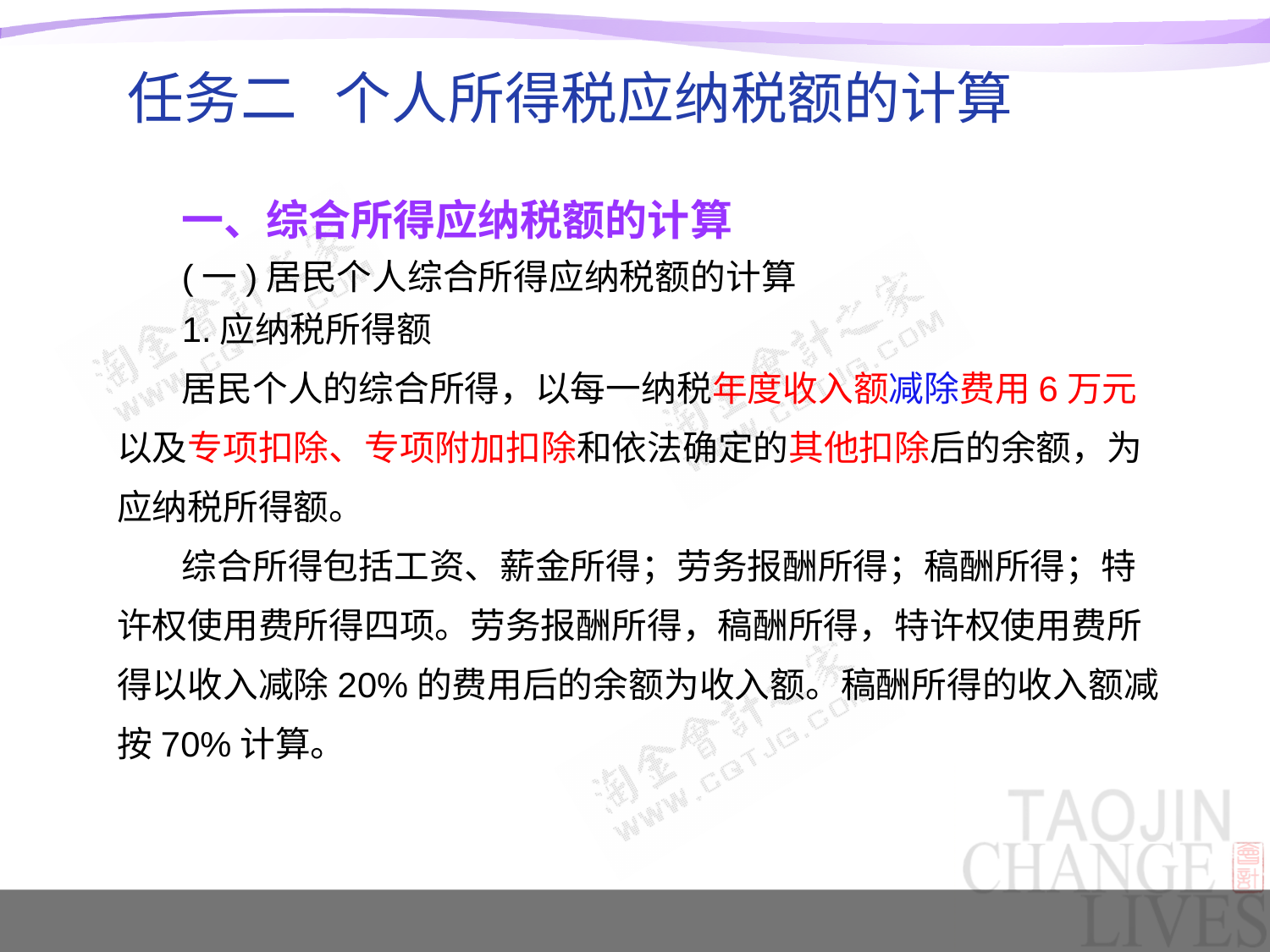

任务二   个人所得税应纳税额的计算
一、综合所得应纳税额的计算
(一)居民个人综合所得应纳税额的计算
1.应纳税所得额
居民个人的综合所得，以每一纳税年度收入额减除费用6万元以及专项扣除、专项附加扣除和依法确定的其他扣除后的余额，为应纳税所得额。
综合所得包括工资、薪金所得；劳务报酬所得；稿酬所得；特许权使用费所得四项。劳务报酬所得，稿酬所得，特许权使用费所得以收入减除20%的费用后的余额为收入额。稿酬所得的收入额减按70%计算。